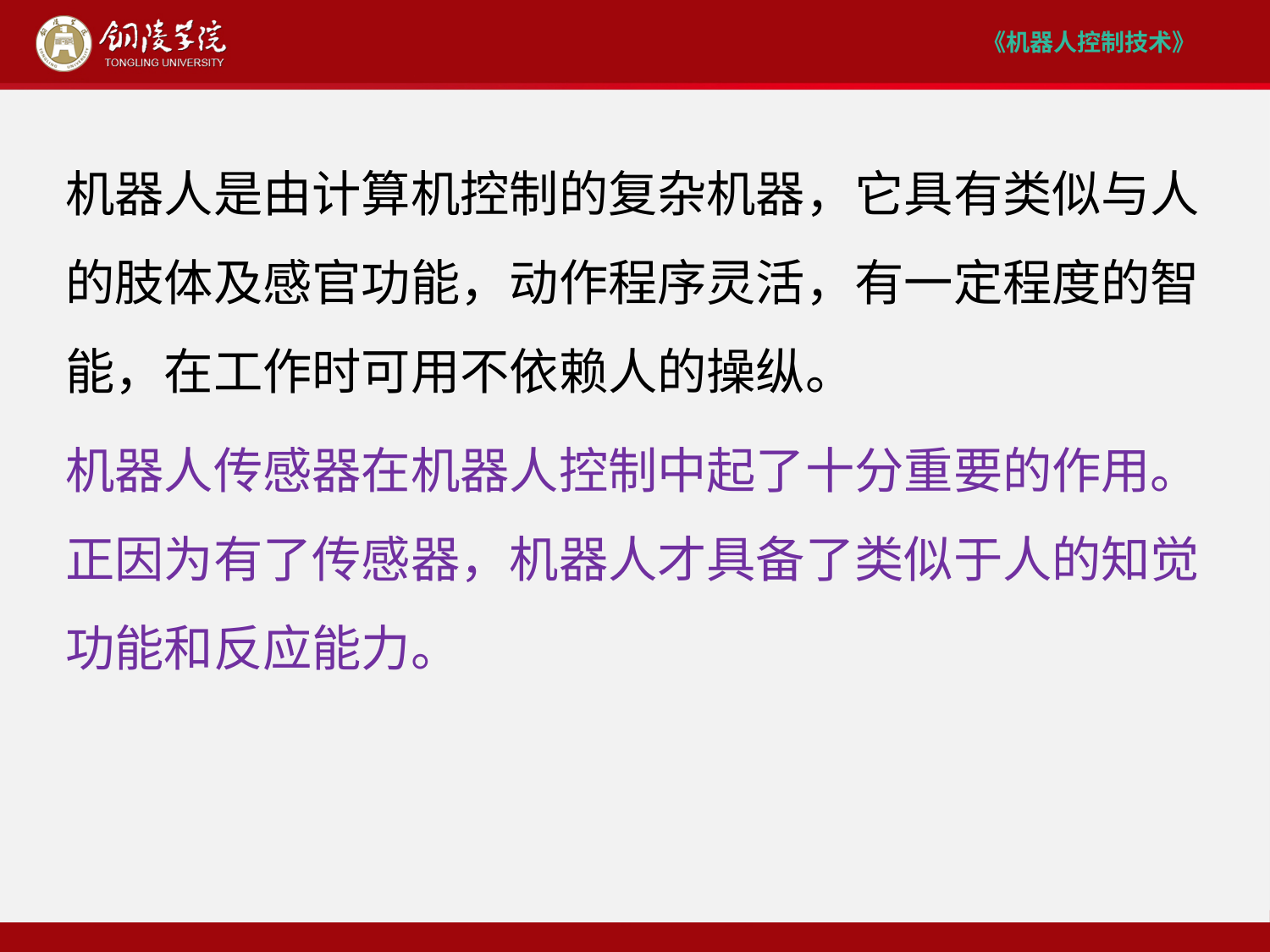

机器人是由计算机控制的复杂机器，它具有类似与人的肢体及感官功能，动作程序灵活，有一定程度的智能，在工作时可用不依赖人的操纵。
机器人传感器在机器人控制中起了十分重要的作用。正因为有了传感器，机器人才具备了类似于人的知觉功能和反应能力。